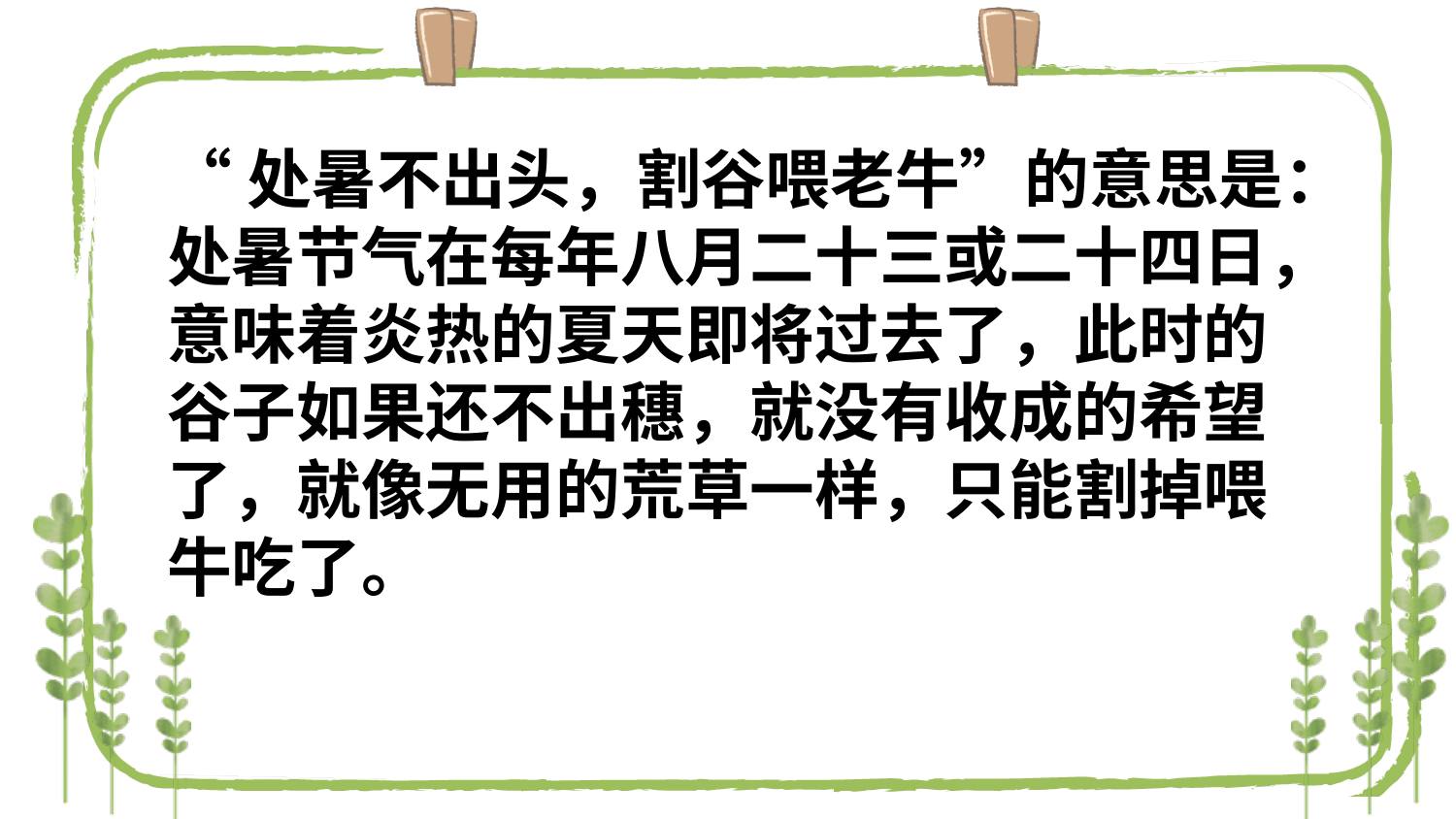

“处暑不出头，割谷喂老牛”的意思是：处暑节气在每年八月二十三或二十四日，意味着炎热的夏天即将过去了，此时的谷子如果还不出穗，就没有收成的希望了，就像无用的荒草一样，只能割掉喂牛吃了。